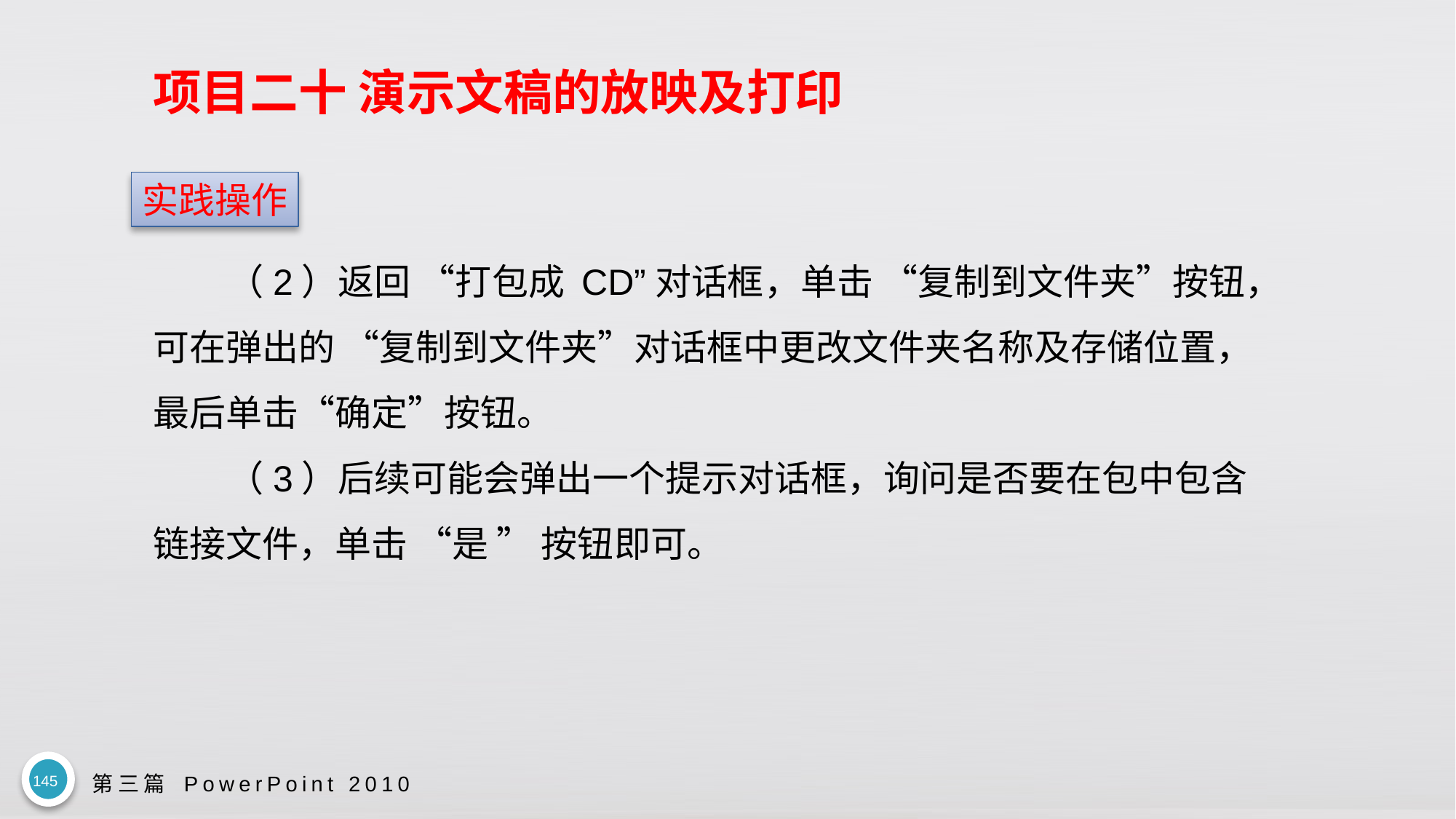

# 项目二十 演示文稿的放映及打印
实践操作
（2）返回 “打包成 CD”对话框，单击 “复制到文件夹”按钮，可在弹出的 “复制到文件夹”对话框中更改文件夹名称及存储位置，最后单击“确定”按钮。
（3）后续可能会弹出一个提示对话框，询问是否要在包中包含链接文件，单击 “是 ” 按钮即可。
145